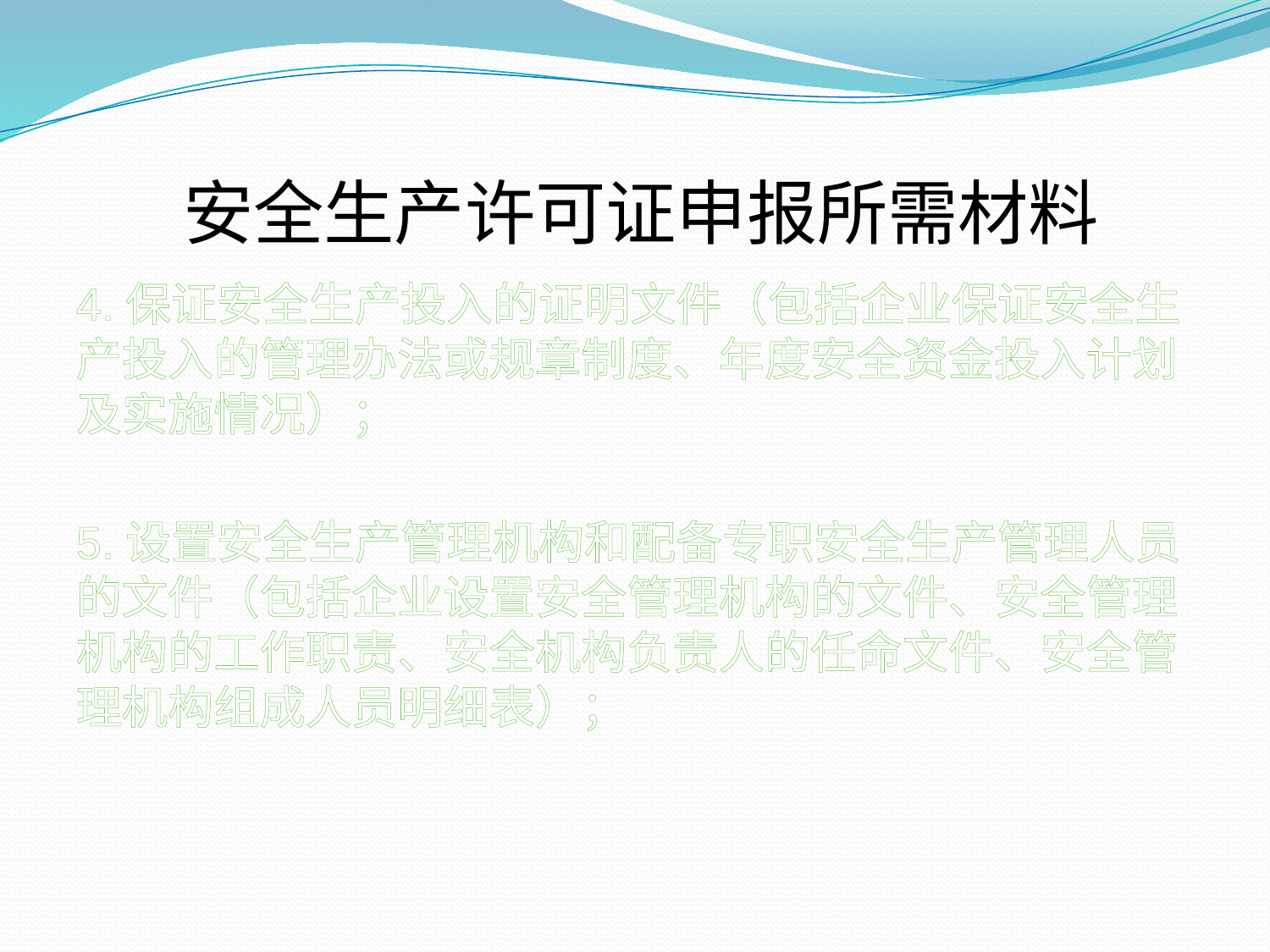

# 安全生产许可证申报所需材料
4.保证安全生产投入的证明文件（包括企业保证安全生产投入的管理办法或规章制度、年度安全资金投入计划及实施情况）；

5.设置安全生产管理机构和配备专职安全生产管理人员的文件（包括企业设置安全管理机构的文件、安全管理机构的工作职责、安全机构负责人的任命文件、安全管理机构组成人员明细表）；